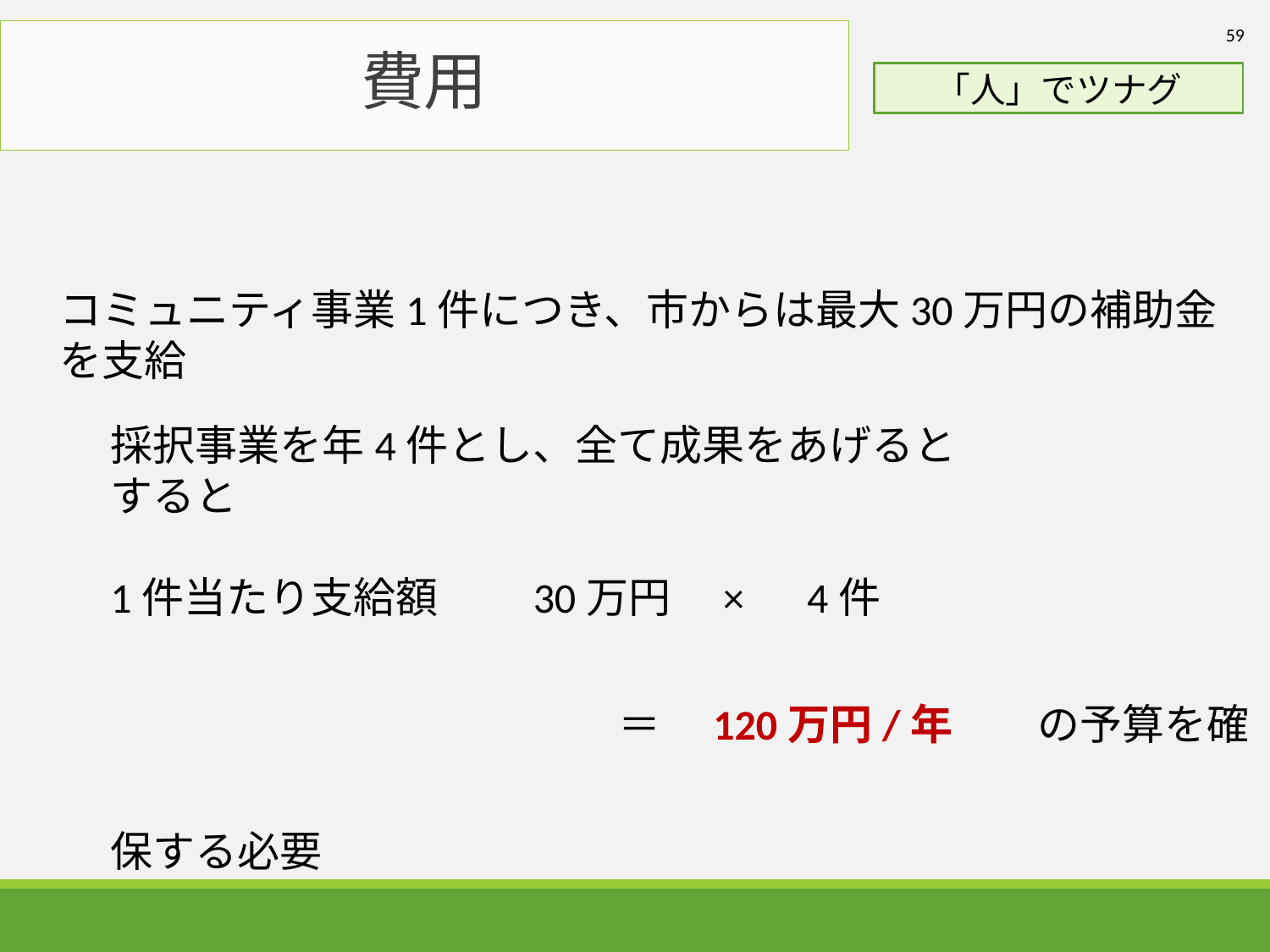

59
# 費用
「人」でツナグ
コミュニティ事業1件につき、市からは最大30万円の補助金を支給
採択事業を年4件とし、全て成果をあげるとすると
1件当たり支給額　　30万円　×　4件
　　　　　　　　　　　　＝　120万円/年　　の予算を確保する必要